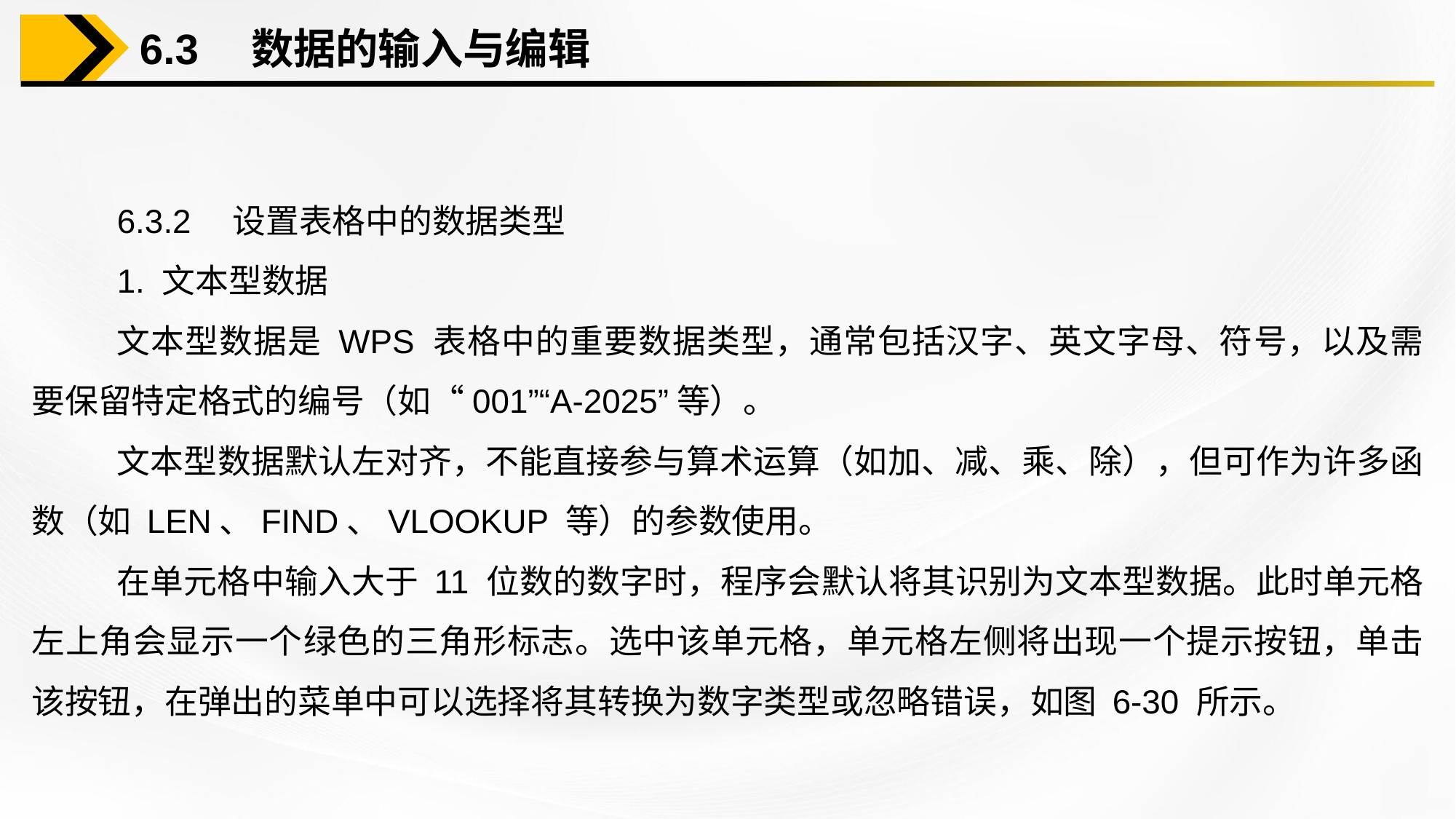

6.3　数据的输入与编辑
6.3.2　设置表格中的数据类型
1. 文本型数据
文本型数据是 WPS 表格中的重要数据类型，通常包括汉字、英文字母、符号，以及需要保留特定格式的编号（如“001”“A-2025”等）。
文本型数据默认左对齐，不能直接参与算术运算（如加、减、乘、除），但可作为许多函数（如 LEN、FIND、VLOOKUP 等）的参数使用。
在单元格中输入大于 11 位数的数字时，程序会默认将其识别为文本型数据。此时单元格左上角会显示一个绿色的三角形标志。选中该单元格，单元格左侧将出现一个提示按钮，单击该按钮，在弹出的菜单中可以选择将其转换为数字类型或忽略错误，如图 6-30 所示。